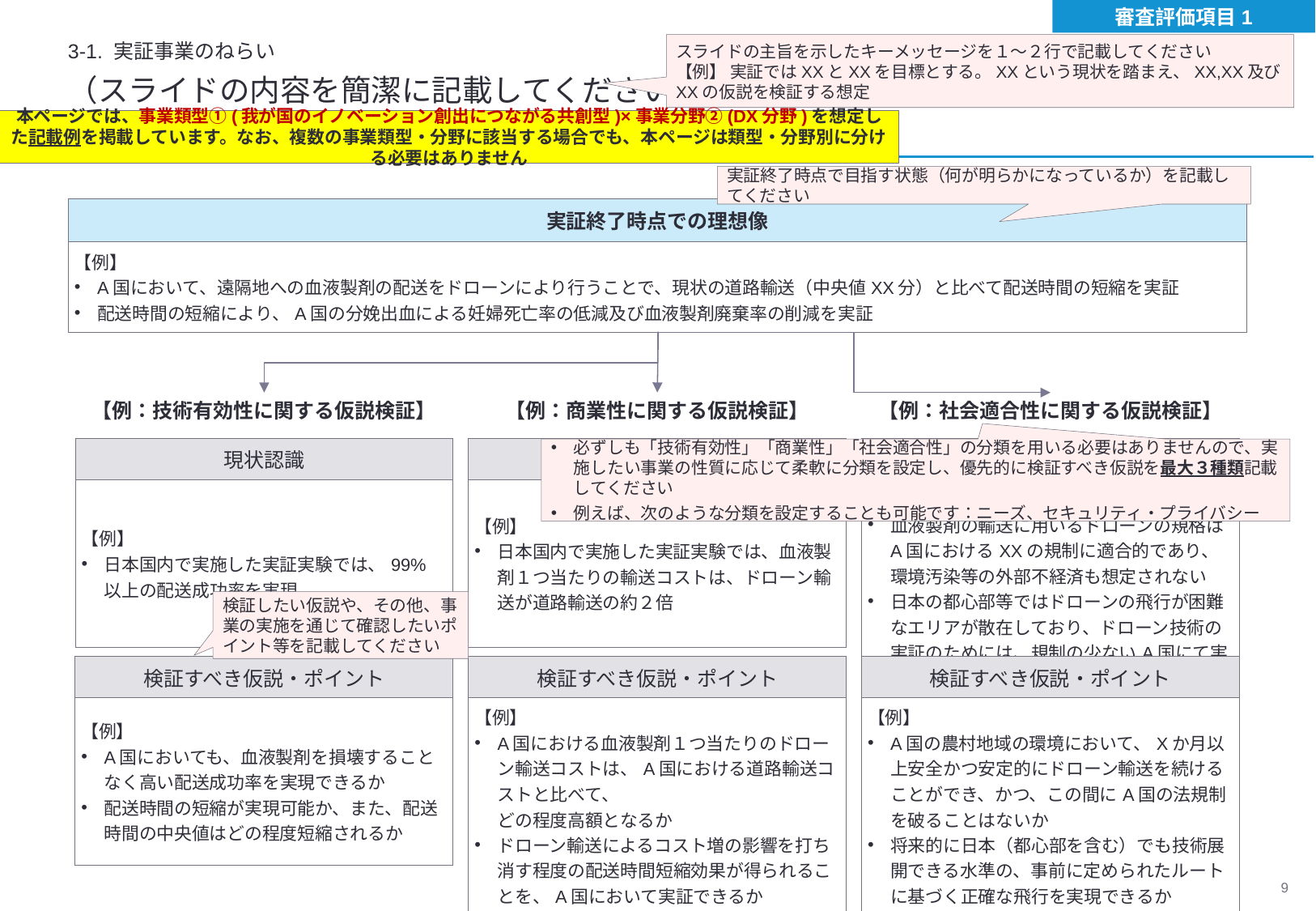

審査評価項目1
3-1. 実証事業のねらい
スライドの主旨を示したキーメッセージを１～２行で記載してください
【例】 実証ではXXとXXを目標とする。XXという現状を踏まえ、XX,XX及びXXの仮説を検証する想定
（スライドの内容を簡潔に記載してください）
本ページでは、事業類型①(我が国のイノベーション創出につながる共創型)×事業分野②(DX分野)を想定した記載例を掲載しています。なお、複数の事業類型・分野に該当する場合でも、本ページは類型・分野別に分ける必要はありません
実証終了時点で目指す状態（何が明らかになっているか）を記載してください
| 実証終了時点での理想像 |
| --- |
| 【例】 A国において、遠隔地への血液製剤の配送をドローンにより行うことで、現状の道路輸送（中央値XX分）と比べて配送時間の短縮を実証 配送時間の短縮により、A国の分娩出血による妊婦死亡率の低減及び血液製剤廃棄率の削減を実証 |
【例：技術有効性に関する仮説検証】
【例：商業性に関する仮説検証】
【例：社会適合性に関する仮説検証】
| 現状認識 |
| --- |
| 【例】 日本国内で実施した実証実験では、99%以上の配送成功率を実現 |
| 現状認識 |
| --- |
| 【例】 日本国内で実施した実証実験では、血液製剤１つ当たりの輸送コストは、ドローン輸送が道路輸送の約２倍 |
| 現状認識 |
| --- |
| 【例】 血液製剤の輸送に用いるドローンの規格はA国におけるXXの規制に適合的であり、環境汚染等の外部不経済も想定されない 日本の都心部等ではドローンの飛行が困難なエリアが散在しており、ドローン技術の実証のためには、規制の少ないA国にて実験を行うことが適当 |
必ずしも「技術有効性」「商業性」「社会適合性」の分類を用いる必要はありませんので、実施したい事業の性質に応じて柔軟に分類を設定し、優先的に検証すべき仮説を最大３種類記載してください
例えば、次のような分類を設定することも可能です：ニーズ、セキュリティ・プライバシー
検証したい仮説や、その他、事業の実施を通じて確認したいポイント等を記載してください
| 検証すべき仮説・ポイント |
| --- |
| 【例】 A国においても、血液製剤を損壊することなく高い配送成功率を実現できるか 配送時間の短縮が実現可能か、また、配送時間の中央値はどの程度短縮されるか |
| 検証すべき仮説・ポイント |
| --- |
| 【例】 A国における血液製剤１つ当たりのドローン輸送コストは、A国における道路輸送コストと比べて、 どの程度高額となるか ドローン輸送によるコスト増の影響を打ち消す程度の配送時間短縮効果が得られることを、A国において実証できるか |
| 検証すべき仮説・ポイント |
| --- |
| 【例】 A国の農村地域の環境において、Xか月以上安全かつ安定的にドローン輸送を続けることができ、かつ、この間にA国の法規制を破ることはないか 将来的に日本（都心部を含む）でも技術展開できる水準の、事前に定められたルートに基づく正確な飛行を実現できるか |